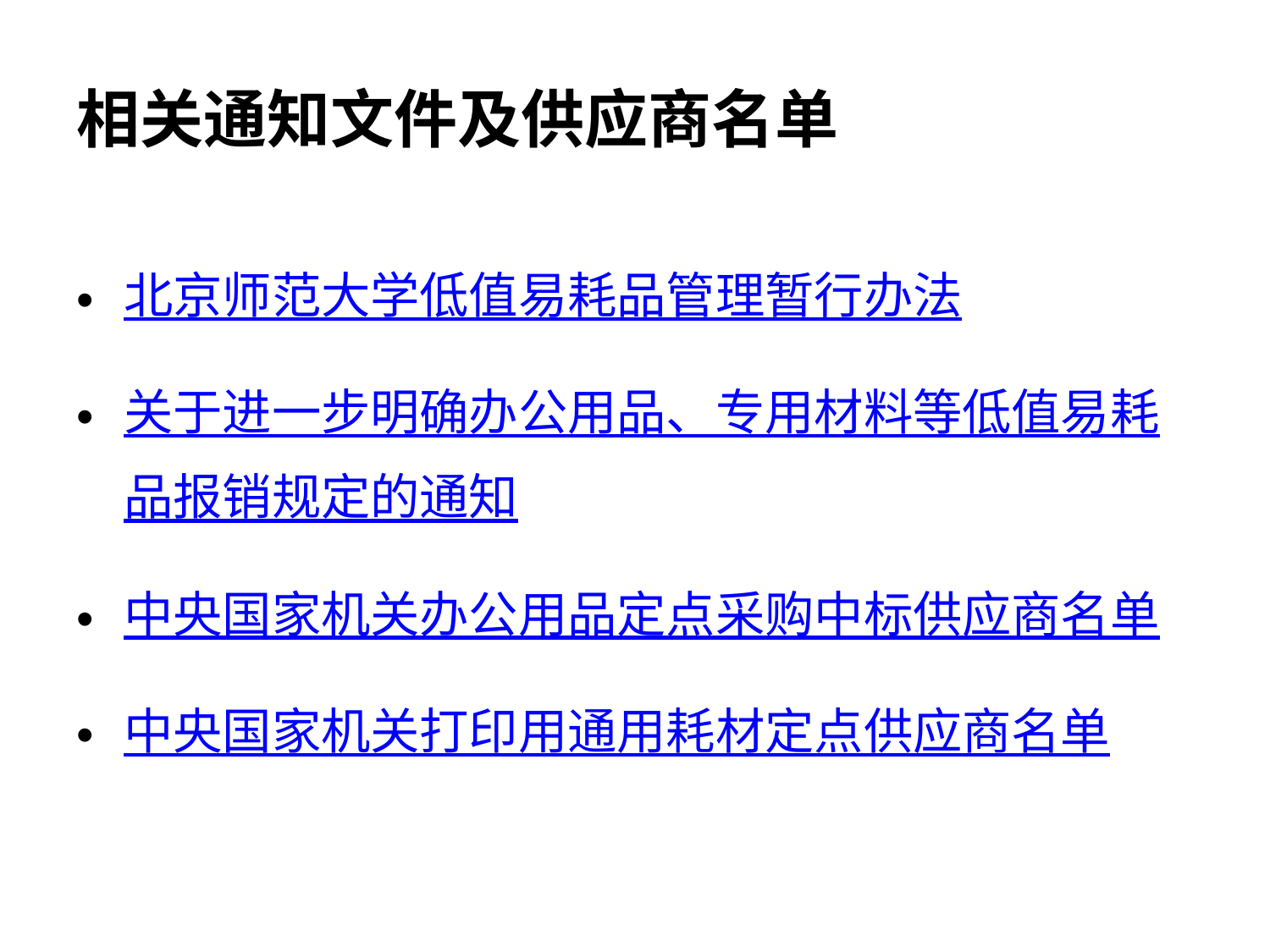

# 相关通知文件及供应商名单
北京师范大学低值易耗品管理暂行办法
关于进一步明确办公用品、专用材料等低值易耗品报销规定的通知
中央国家机关办公用品定点采购中标供应商名单
中央国家机关打印用通用耗材定点供应商名单